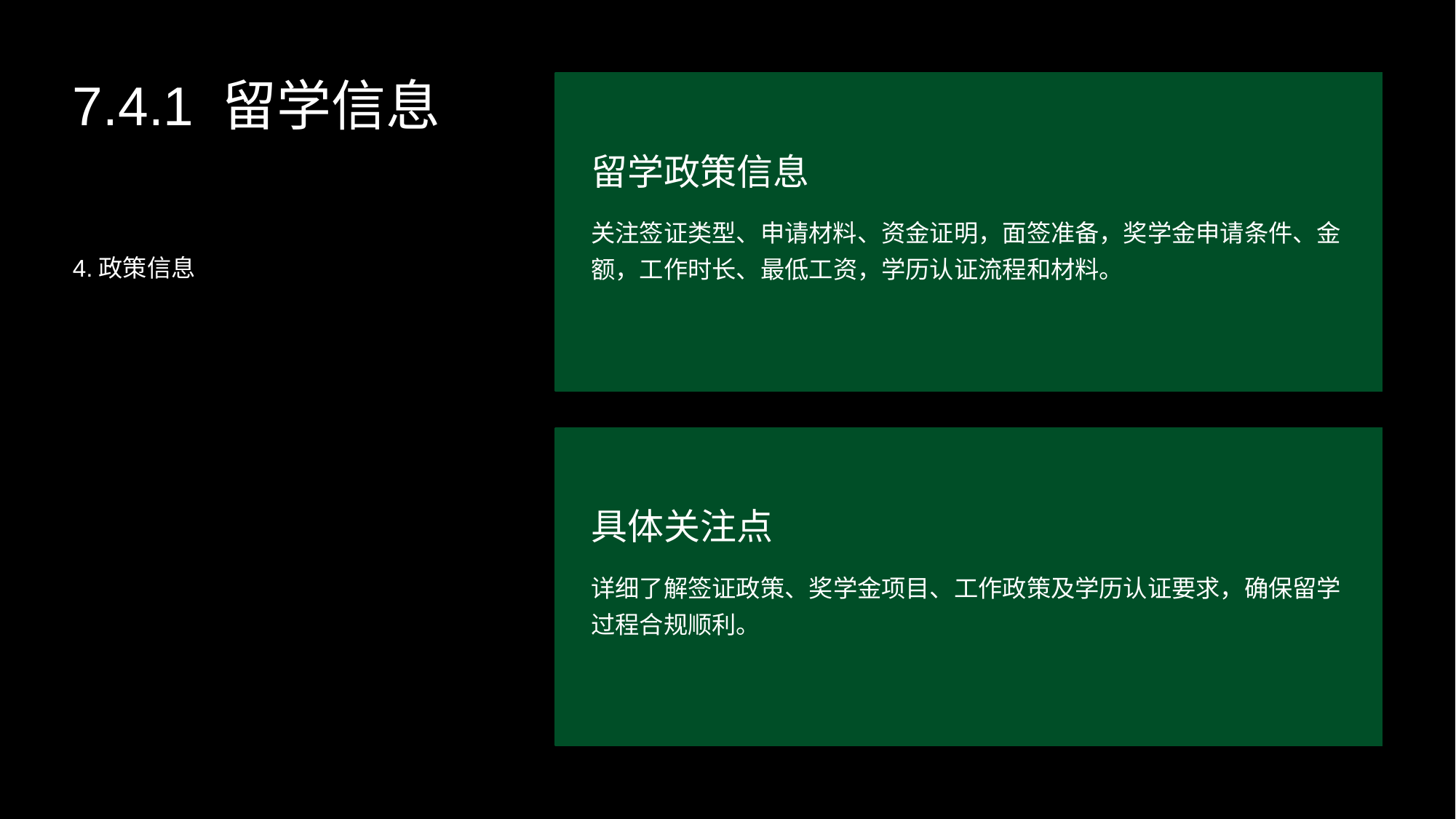

7.4.1 留学信息

留学政策信息
关注签证类型、申请材料、资金证明，面签准备，奖学金申请条件、金额，工作时长、最低工资，学历认证流程和材料。
4.政策信息

具体关注点
详细了解签证政策、奖学金项目、工作政策及学历认证要求，确保留学过程合规顺利。